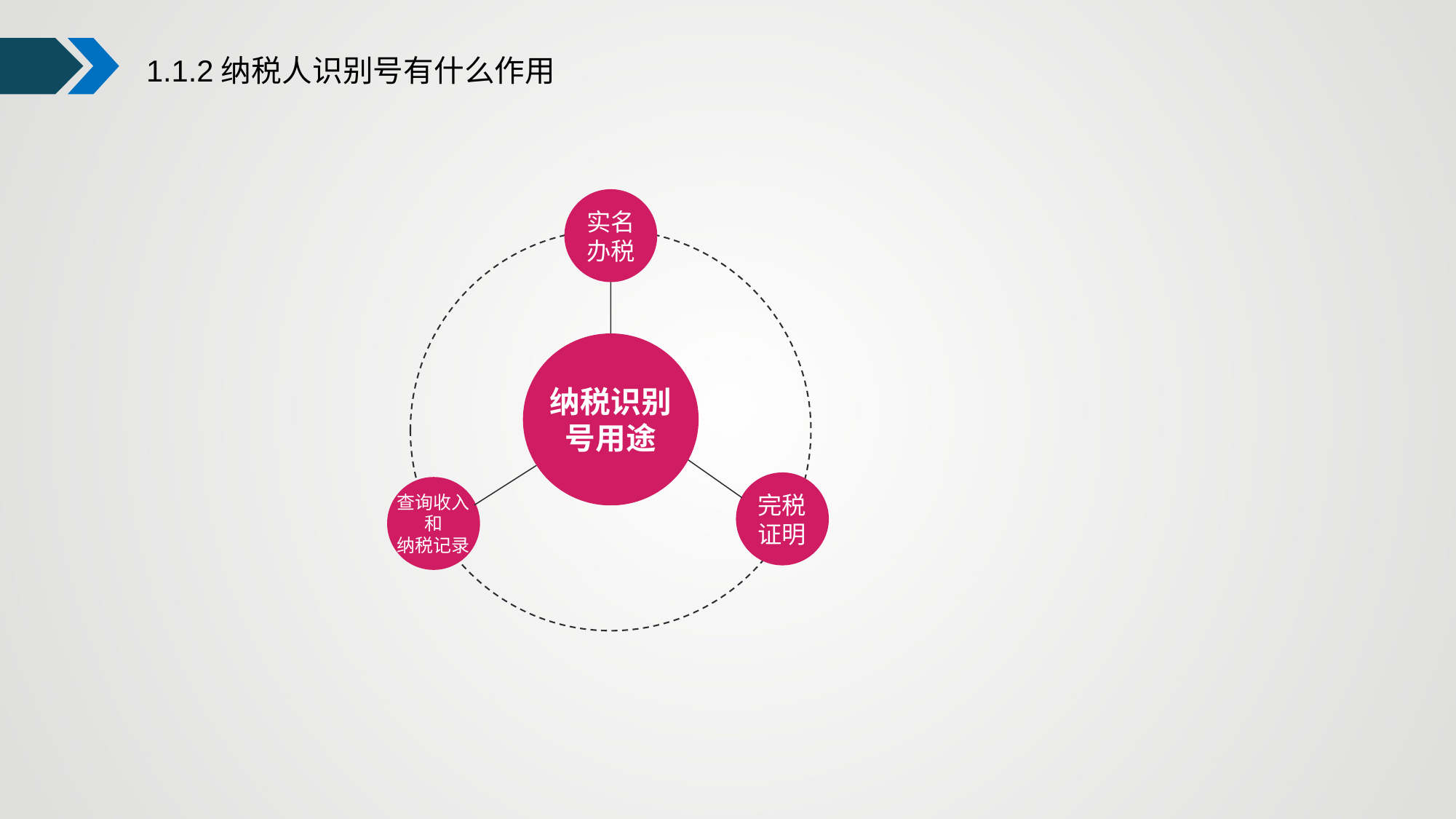

1.1.2纳税人识别号有什么作用
实名
办税

纳税识别
号用途
完税
证明
查询收入
和
纳税记录